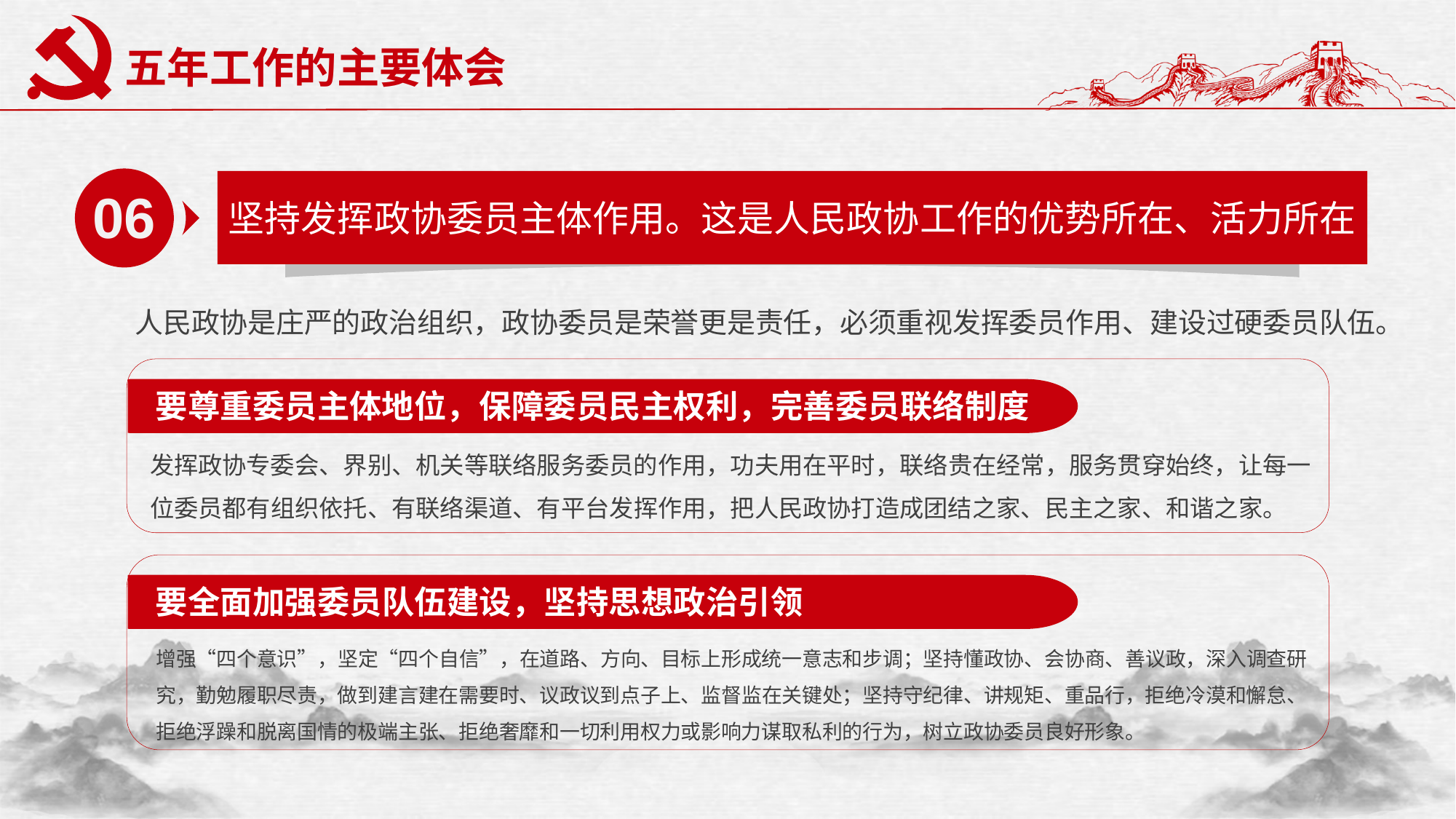

# 五年工作的主要体会

06
坚持发挥政协委员主体作用。这是人民政协工作的优势所在、活力所在

人民政协是庄严的政治组织，政协委员是荣誉更是责任，必须重视发挥委员作用、建设过硬委员队伍。

要尊重委员主体地位，保障委员民主权利，完善委员联络制度
发挥政协专委会、界别、机关等联络服务委员的作用，功夫用在平时，联络贵在经常，服务贯穿始终，让每一位委员都有组织依托、有联络渠道、有平台发挥作用，把人民政协打造成团结之家、民主之家、和谐之家。

要全面加强委员队伍建设，坚持思想政治引领
增强“四个意识”，坚定“四个自信”，在道路、方向、目标上形成统一意志和步调；坚持懂政协、会协商、善议政，深入调查研究，勤勉履职尽责，做到建言建在需要时、议政议到点子上、监督监在关键处；坚持守纪律、讲规矩、重品行，拒绝冷漠和懈怠、拒绝浮躁和脱离国情的极端主张、拒绝奢靡和一切利用权力或影响力谋取私利的行为，树立政协委员良好形象。